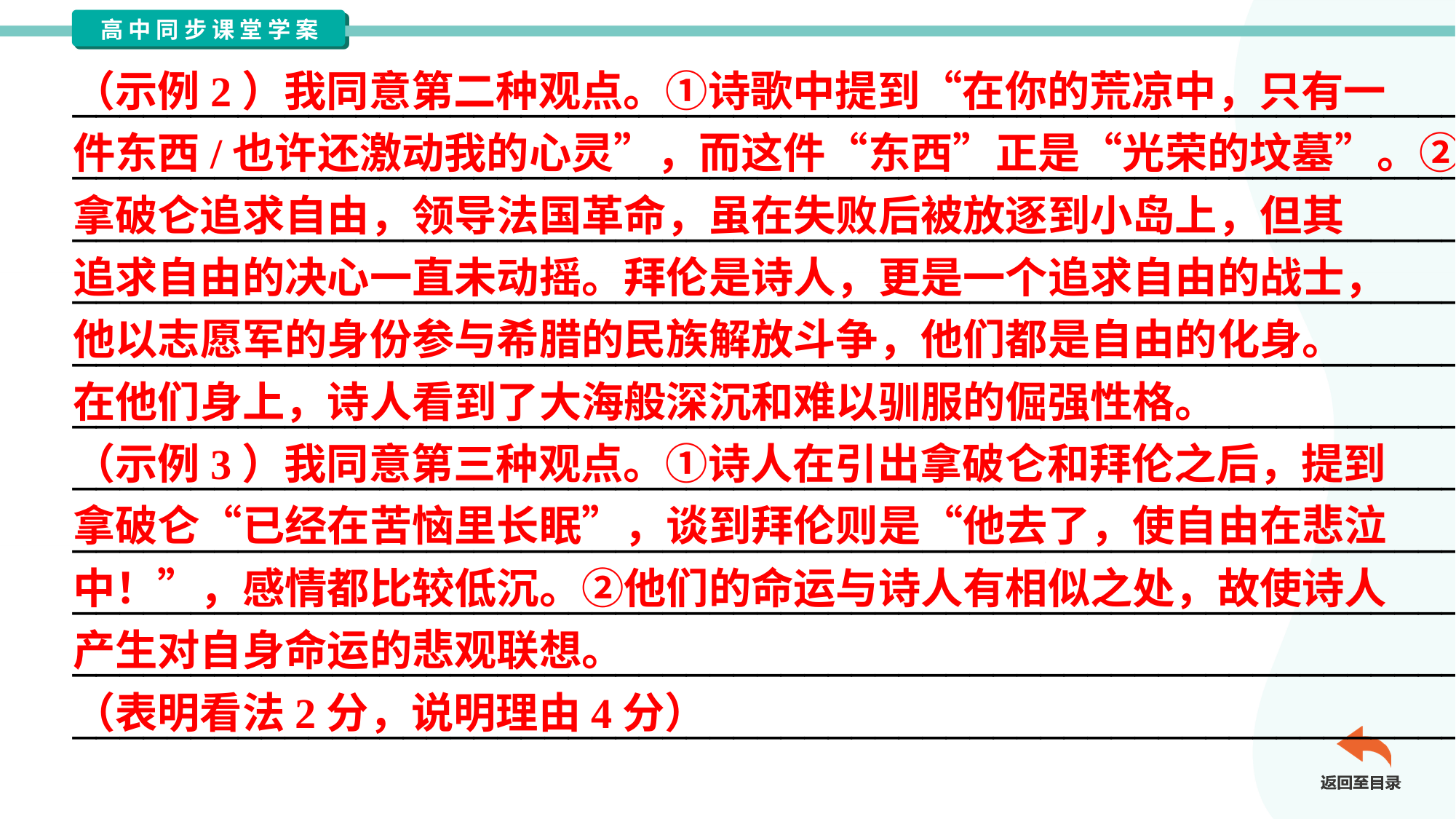

（示例2）我同意第二种观点。①诗歌中提到“在你的荒凉中，只有一
件东西/也许还激动我的心灵”，而这件“东西”正是“光荣的坟墓”。②
拿破仑追求自由，领导法国革命，虽在失败后被放逐到小岛上，但其
追求自由的决心一直未动摇。拜伦是诗人，更是一个追求自由的战士，
他以志愿军的身份参与希腊的民族解放斗争，他们都是自由的化身。
在他们身上，诗人看到了大海般深沉和难以驯服的倔强性格。
（示例3）我同意第三种观点。①诗人在引出拿破仑和拜伦之后，提到
拿破仑“已经在苦恼里长眠”，谈到拜伦则是“他去了，使自由在悲泣
中！”，感情都比较低沉。②他们的命运与诗人有相似之处，故使诗人
产生对自身命运的悲观联想。
（表明看法2分，说明理由4分）
_____________________________________________________________
_____________________________________________________________
_____________________________________________________________
_____________________________________________________________
_____________________________________________________________
_____________________________________________________________
_____________________________________________________________
_____________________________________________________________
_____________________________________________________________
_____________________________________________________________
_____________________________________________________________